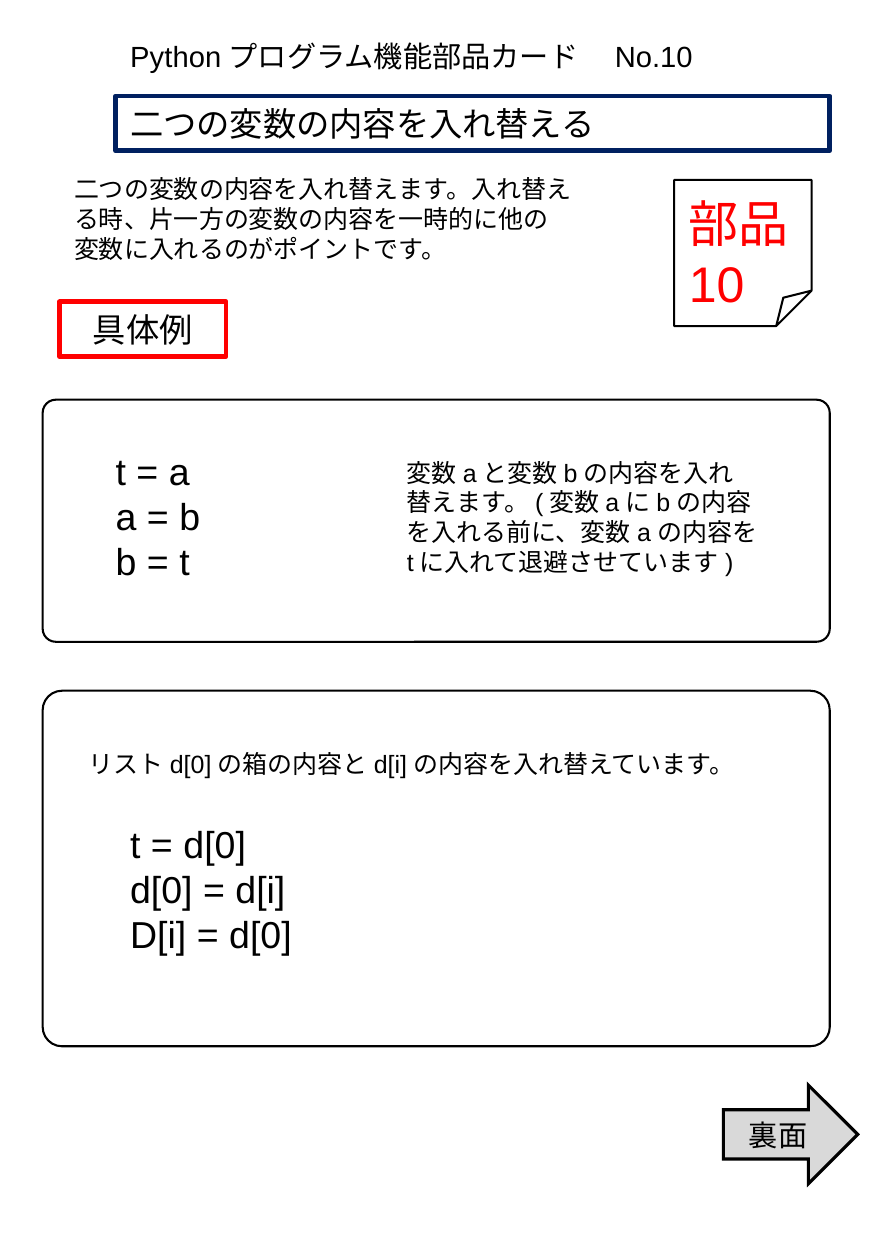

Pythonプログラム機能部品カード　No.10
二つの変数の内容を入れ替える
二つの変数の内容を入れ替えます。入れ替える時、片一方の変数の内容を一時的に他の変数に入れるのがポイントです。

部品
10
具体例

t = a
a = b
b = t
変数aと変数bの内容を入れ替えます。(変数aにbの内容を入れる前に、変数aの内容をtに入れて退避させています)

リストd[0]の箱の内容とd[i]の内容を入れ替えています。
t = d[0]
d[0] = d[i]
D[i] = d[0]
裏面